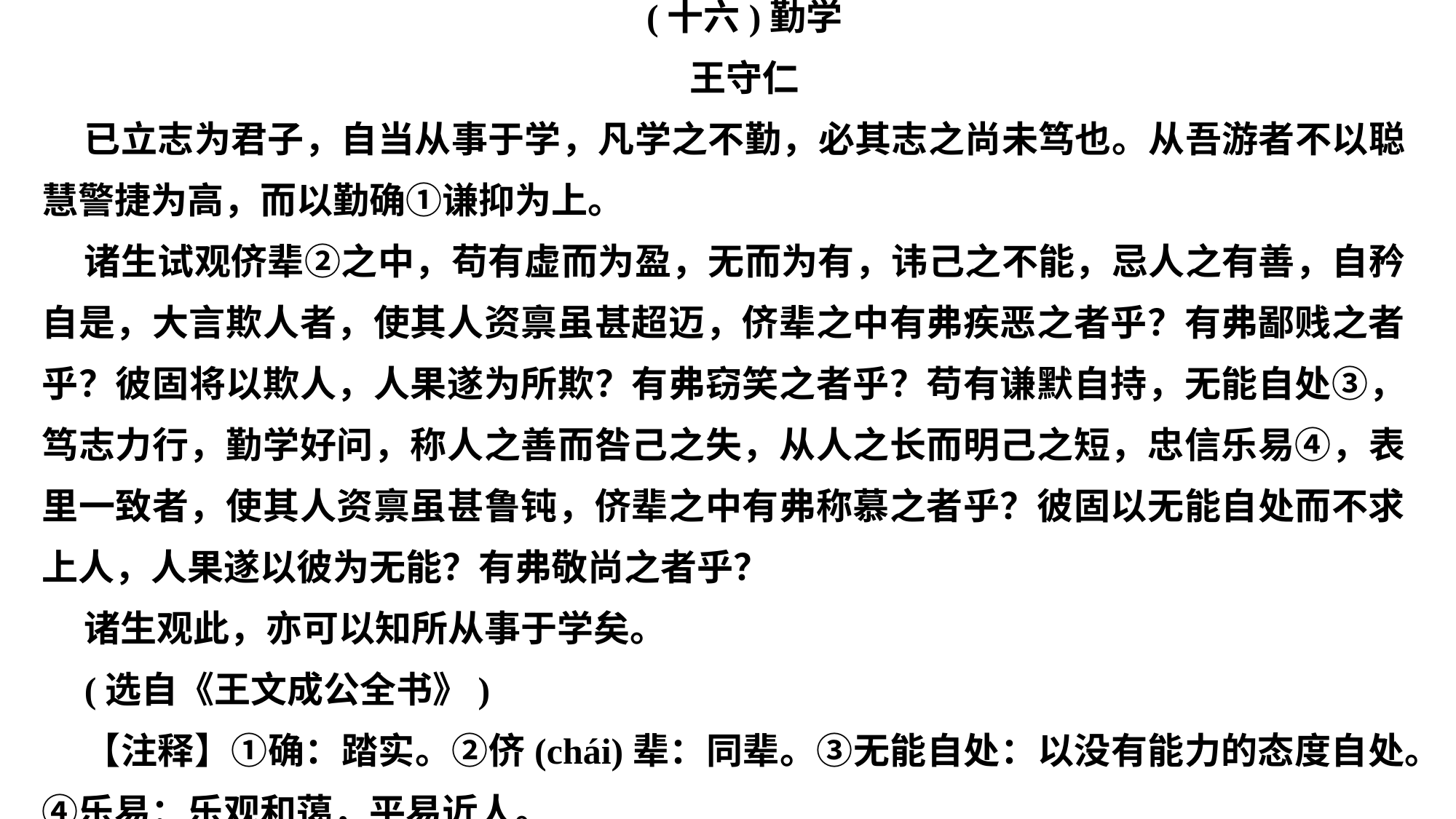

(十六)勤学
王守仁
已立志为君子，自当从事于学，凡学之不勤，必其志之尚未笃也。从吾游者不以聪慧警捷为高，而以勤确①谦抑为上。
诸生试观侪辈②之中，苟有虚而为盈，无而为有，讳己之不能，忌人之有善，自矜自是，大言欺人者，使其人资禀虽甚超迈，侪辈之中有弗疾恶之者乎？有弗鄙贱之者乎？彼固将以欺人，人果遂为所欺？有弗窃笑之者乎？苟有谦默自持，无能自处③，笃志力行，勤学好问，称人之善而咎己之失，从人之长而明己之短，忠信乐易④，表里一致者，使其人资禀虽甚鲁钝，侪辈之中有弗称慕之者乎？彼固以无能自处而不求上人，人果遂以彼为无能？有弗敬尚之者乎？
诸生观此，亦可以知所从事于学矣。
(选自《王文成公全书》)
【注释】①确：踏实。②侪(chái)辈：同辈。③无能自处：以没有能力的态度自处。④乐易：乐观和蔼，平易近人。